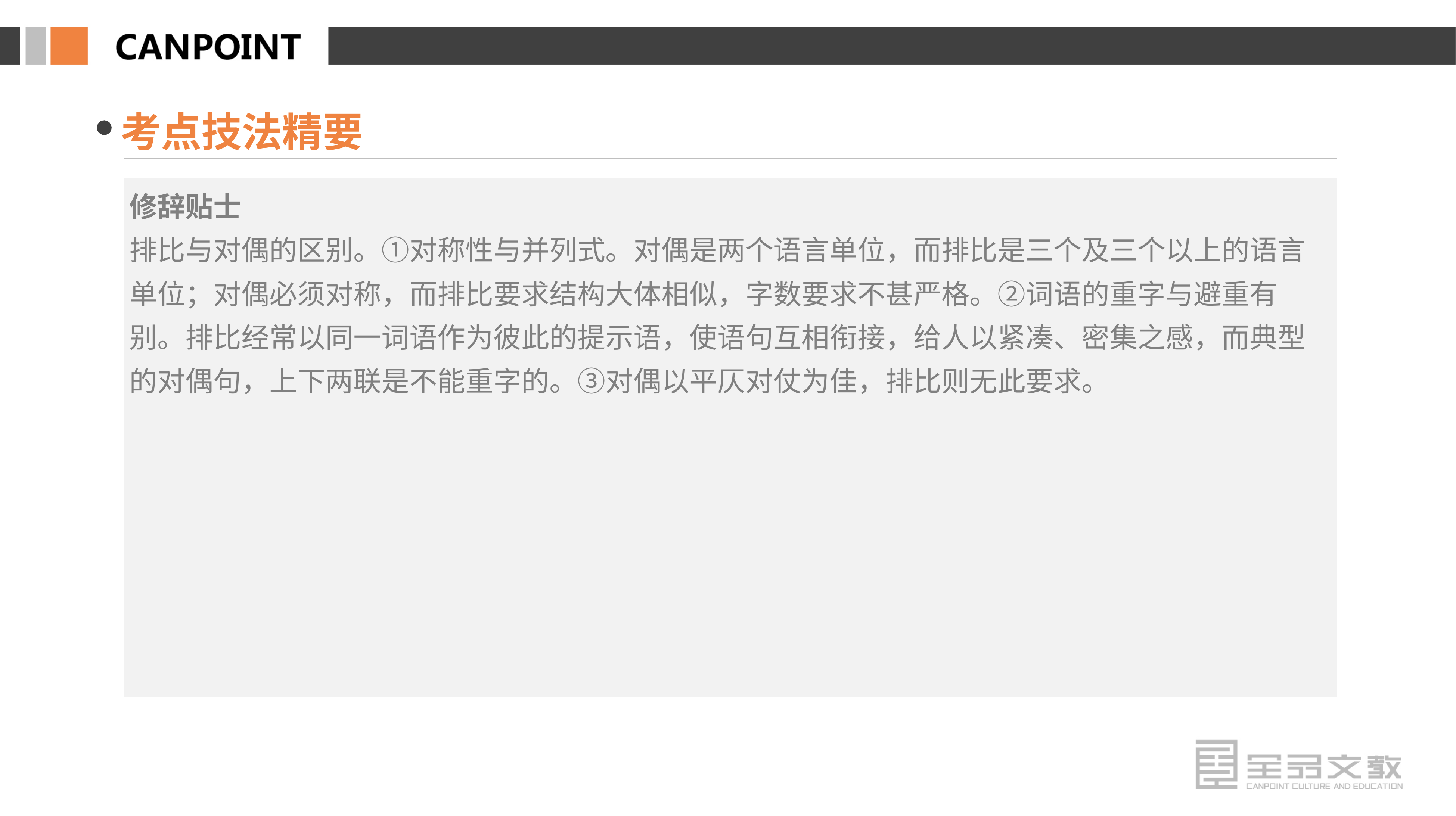

考点技法精要

修辞贴士
排比与对偶的区别。①对称性与并列式。对偶是两个语言单位，而排比是三个及三个以上的语言单位；对偶必须对称，而排比要求结构大体相似，字数要求不甚严格。②词语的重字与避重有别。排比经常以同一词语作为彼此的提示语，使语句互相衔接，给人以紧凑、密集之感，而典型的对偶句，上下两联是不能重字的。③对偶以平仄对仗为佳，排比则无此要求。